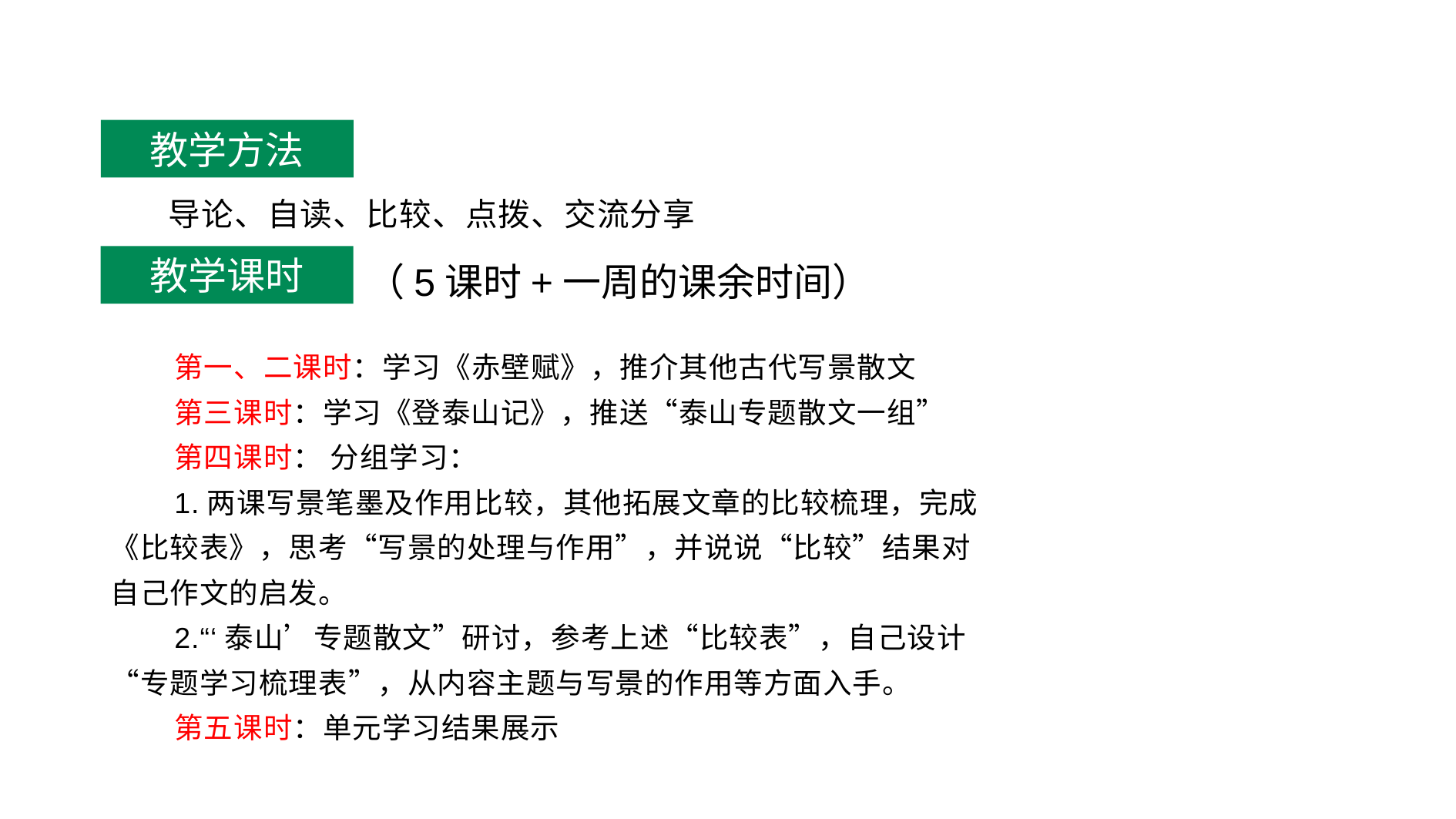

教学方法
导论、自读、比较、点拨、交流分享
教学课时
（5课时+一周的课余时间）
第一、二课时：学习《赤壁赋》，推介其他古代写景散文
第三课时：学习《登泰山记》，推送“泰山专题散文一组”
第四课时： 分组学习：
1.两课写景笔墨及作用比较，其他拓展文章的比较梳理，完成《比较表》，思考“写景的处理与作用”，并说说“比较”结果对自己作文的启发。
2.“‘泰山’专题散文”研讨，参考上述“比较表”，自己设计“专题学习梳理表”，从内容主题与写景的作用等方面入手。
第五课时：单元学习结果展示